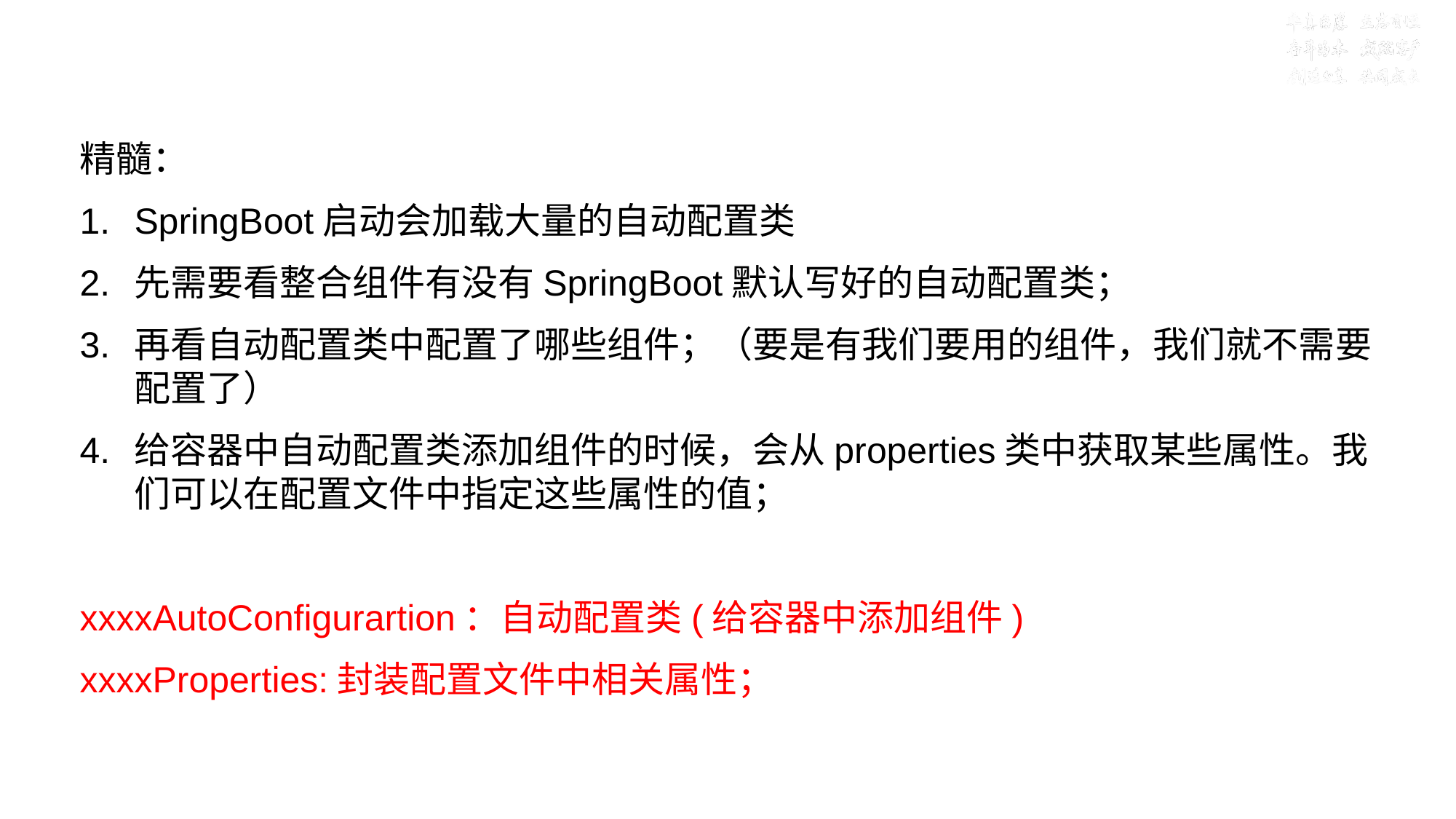

# 目标七：续第一章自动配置原理精髓
精髓：
SpringBoot启动会加载大量的自动配置类
先需要看整合组件有没有SpringBoot默认写好的自动配置类；
再看自动配置类中配置了哪些组件；（要是有我们要用的组件，我们就不需要配置了）
给容器中自动配置类添加组件的时候，会从properties类中获取某些属性。我们可以在配置文件中指定这些属性的值；

xxxxAutoConfigurartion：自动配置类(给容器中添加组件)
xxxxProperties:封装配置文件中相关属性；
32